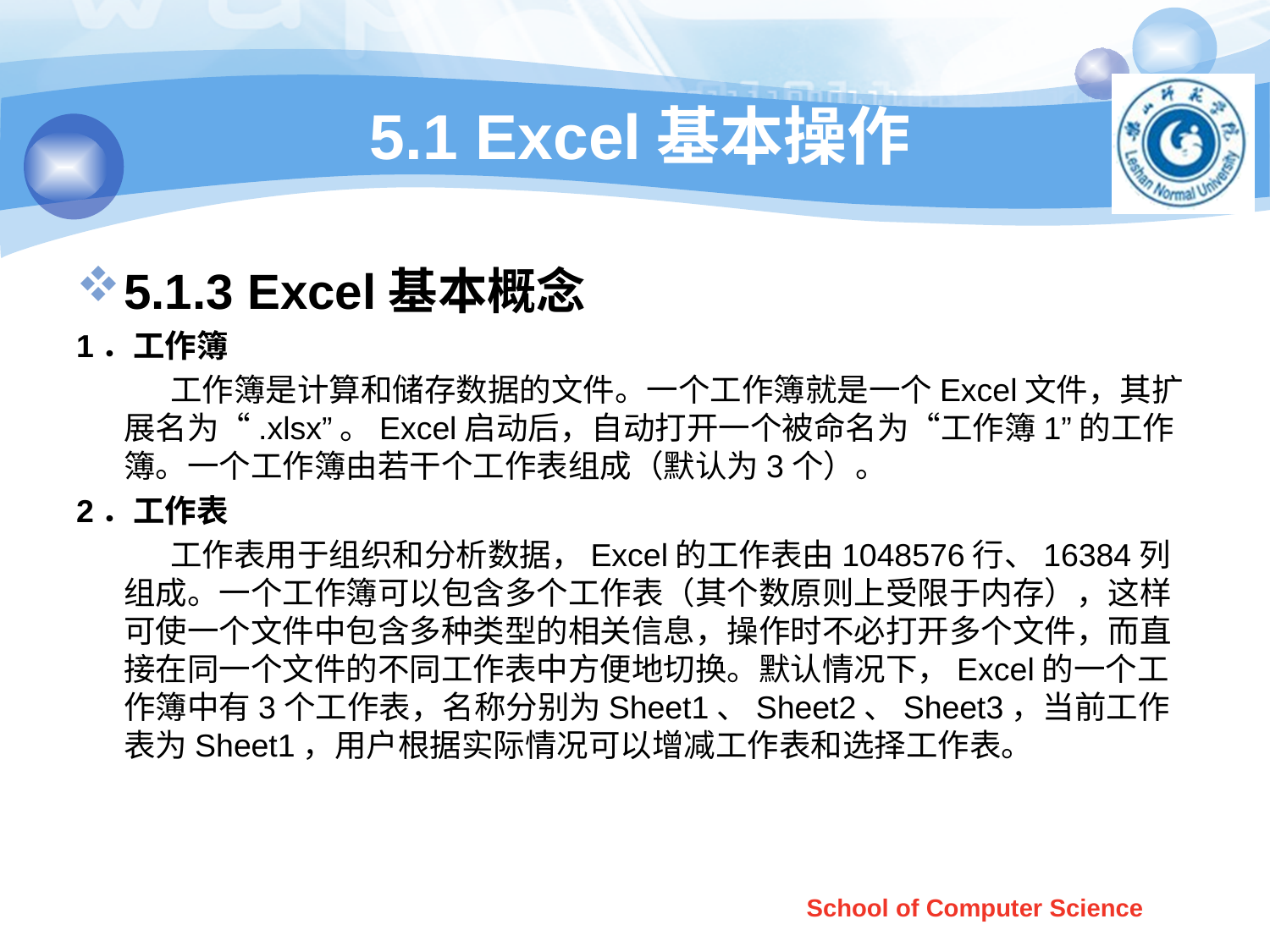

# 5.1 Excel基本操作
5.1.3 Excel基本概念
1．工作簿
            工作簿是计算和储存数据的文件。一个工作簿就是一个Excel文件，其扩展名为“.xlsx”。Excel启动后，自动打开一个被命名为“工作簿1”的工作簿。一个工作簿由若干个工作表组成（默认为3个）。
2．工作表
            工作表用于组织和分析数据，Excel的工作表由1048576行、16384列组成。一个工作簿可以包含多个工作表（其个数原则上受限于内存），这样可使一个文件中包含多种类型的相关信息，操作时不必打开多个文件，而直接在同一个文件的不同工作表中方便地切换。默认情况下，Excel的一个工作簿中有3个工作表，名称分别为Sheet1、Sheet2、Sheet3，当前工作表为Sheet1，用户根据实际情况可以增减工作表和选择工作表。

School of Computer Science